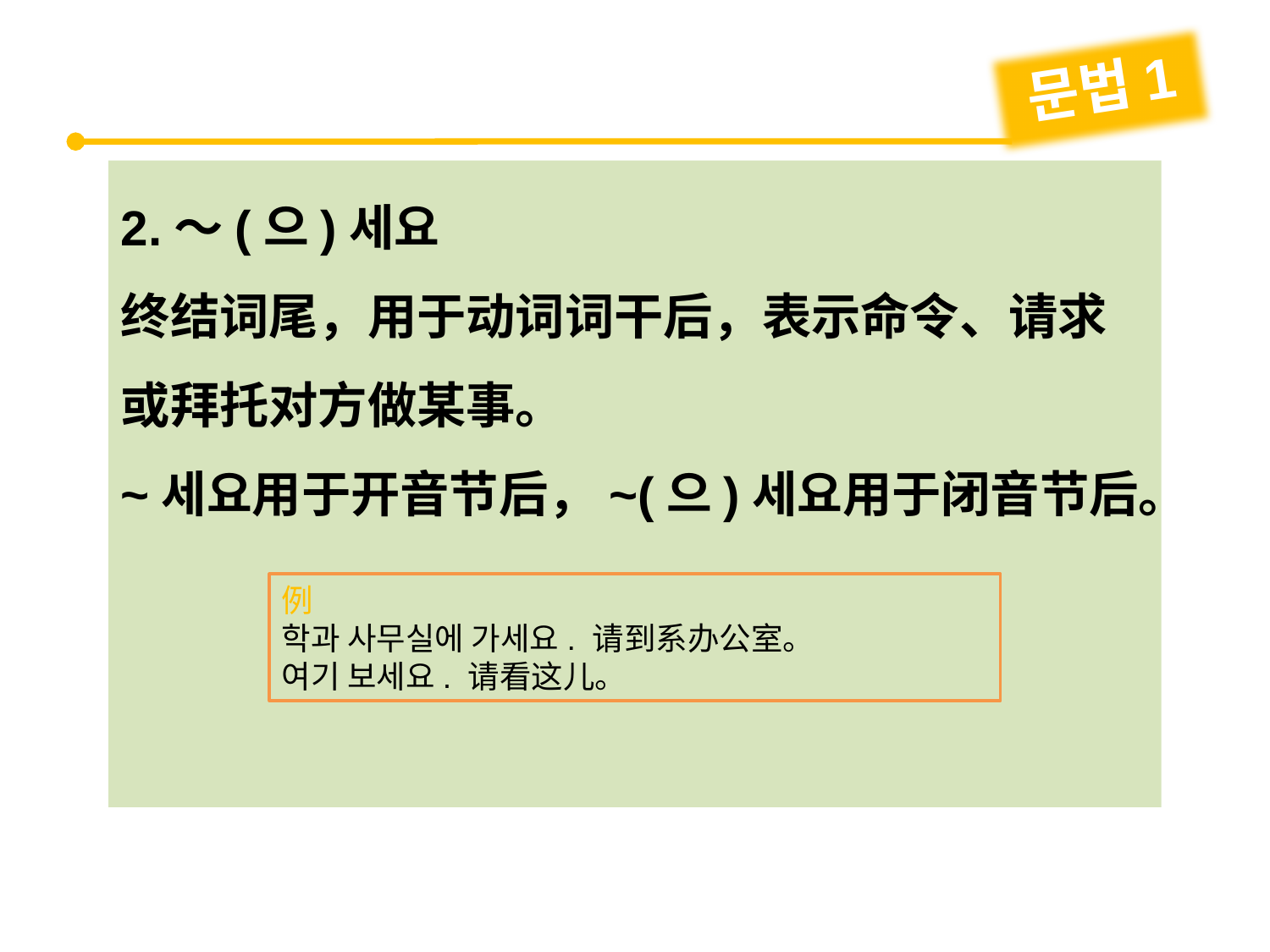

문법1
2.～(으)세요
终结词尾，用于动词词干后，表示命令、请求或拜托对方做某事。
~세요用于开音节后，~(으)세요用于闭音节后。

例
학과 사무실에 가세요. 请到系办公室。
여기 보세요. 请看这儿。